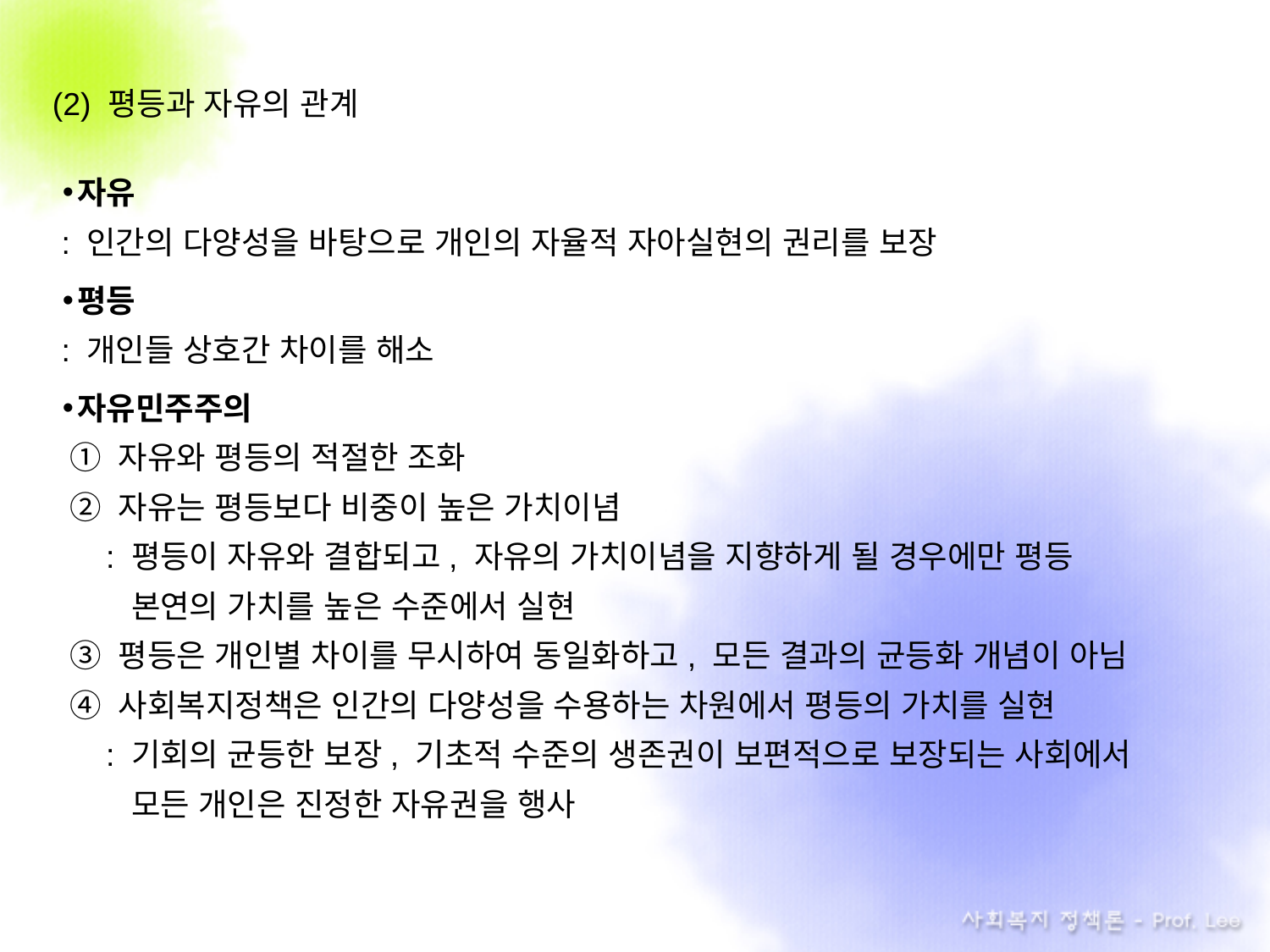

(2) 평등과 자유의 관계

자유
 : 인간의 다양성을 바탕으로 개인의 자율적 자아실현의 권리를 보장
평등
 : 개인들 상호간 차이를 해소
자유민주주의
  ① 자유와 평등의 적절한 조화
  ② 자유는 평등보다 비중이 높은 가치이념
      : 평등이 자유와 결합되고, 자유의 가치이념을 지향하게 될 경우에만 평등
      . 본연의 가치를 높은 수준에서 실현
  ③ 평등은 개인별 차이를 무시하여 동일화하고, 모든 결과의 균등화 개념이 아님
  ④ 사회복지정책은 인간의 다양성을 수용하는 차원에서 평등의 가치를 실현
      : 기회의 균등한 보장, 기초적 수준의 생존권이 보편적으로 보장되는 사회에서
      . 모든 개인은 진정한 자유권을 행사